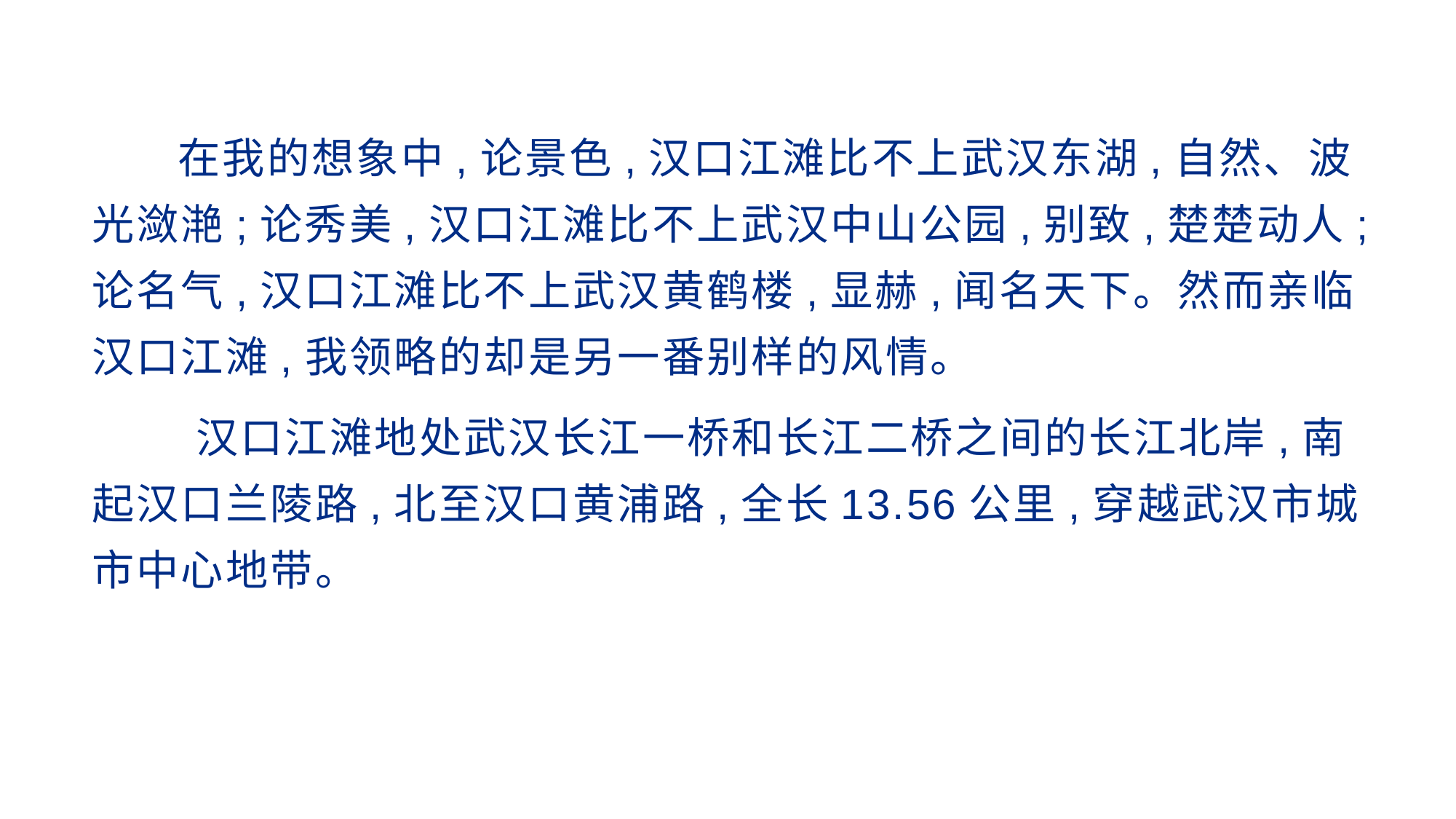

在我的想象中,论景色,汉口江滩比不上武汉东湖,自然、波光潋滟;论秀美,汉口江滩比不上武汉中山公园,别致,楚楚动人;论名气,汉口江滩比不上武汉黄鹤楼,显赫,闻名天下。然而亲临汉口江滩,我领略的却是另一番别样的风情。
        汉口江滩地处武汉长江一桥和长江二桥之间的长江北岸,南起汉口兰陵路,北至汉口黄浦路,全长13.56公里,穿越武汉市城市中心地带。